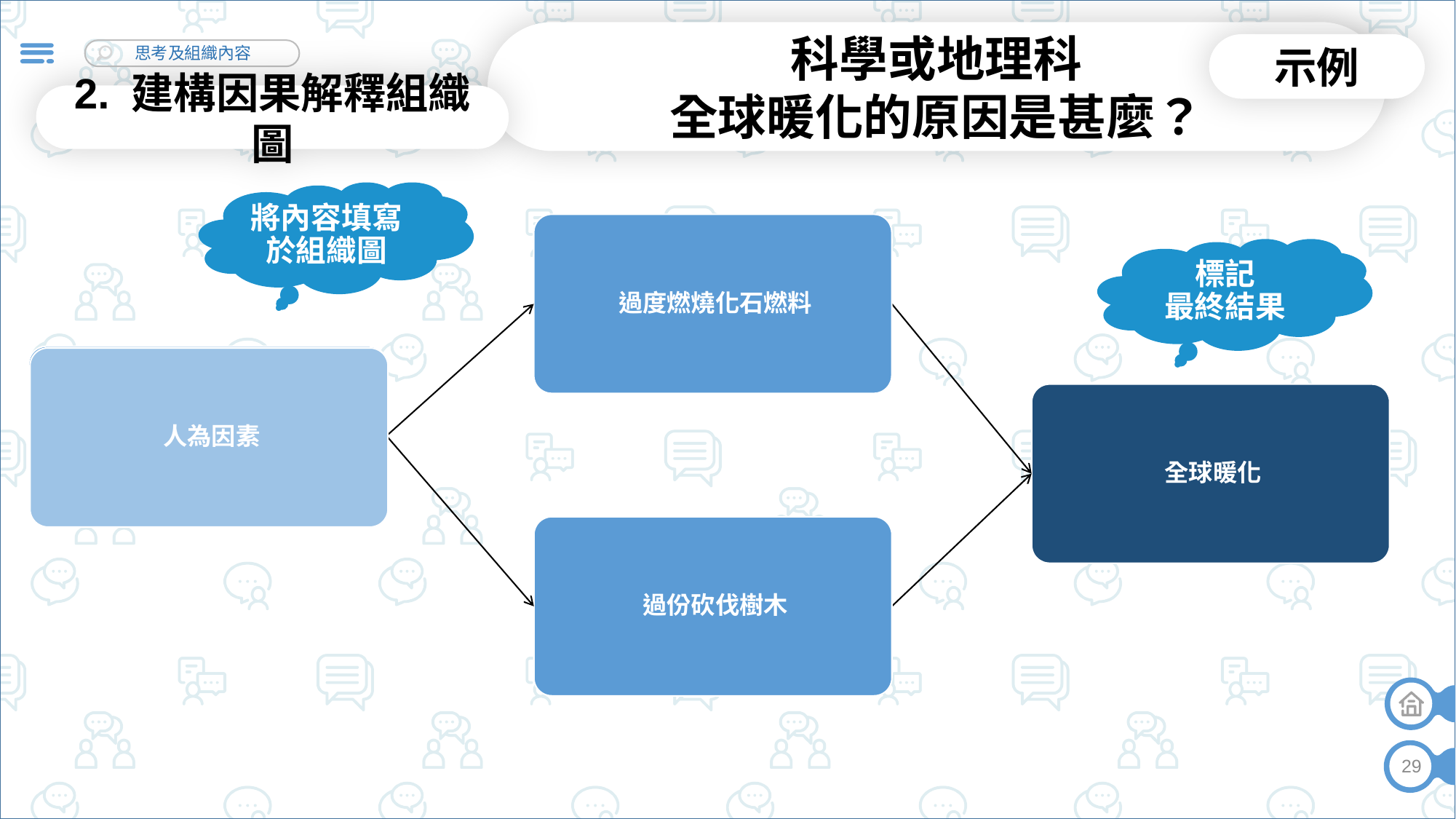

科學或地理科
全球暖化的原因是甚麼？
示例
2. 建構因果解釋組織圖
將內容填寫於組織圖
全球暖化

過度燃燒化石燃料

過份砍伐樹木

人為因素
標記
最終結果
29